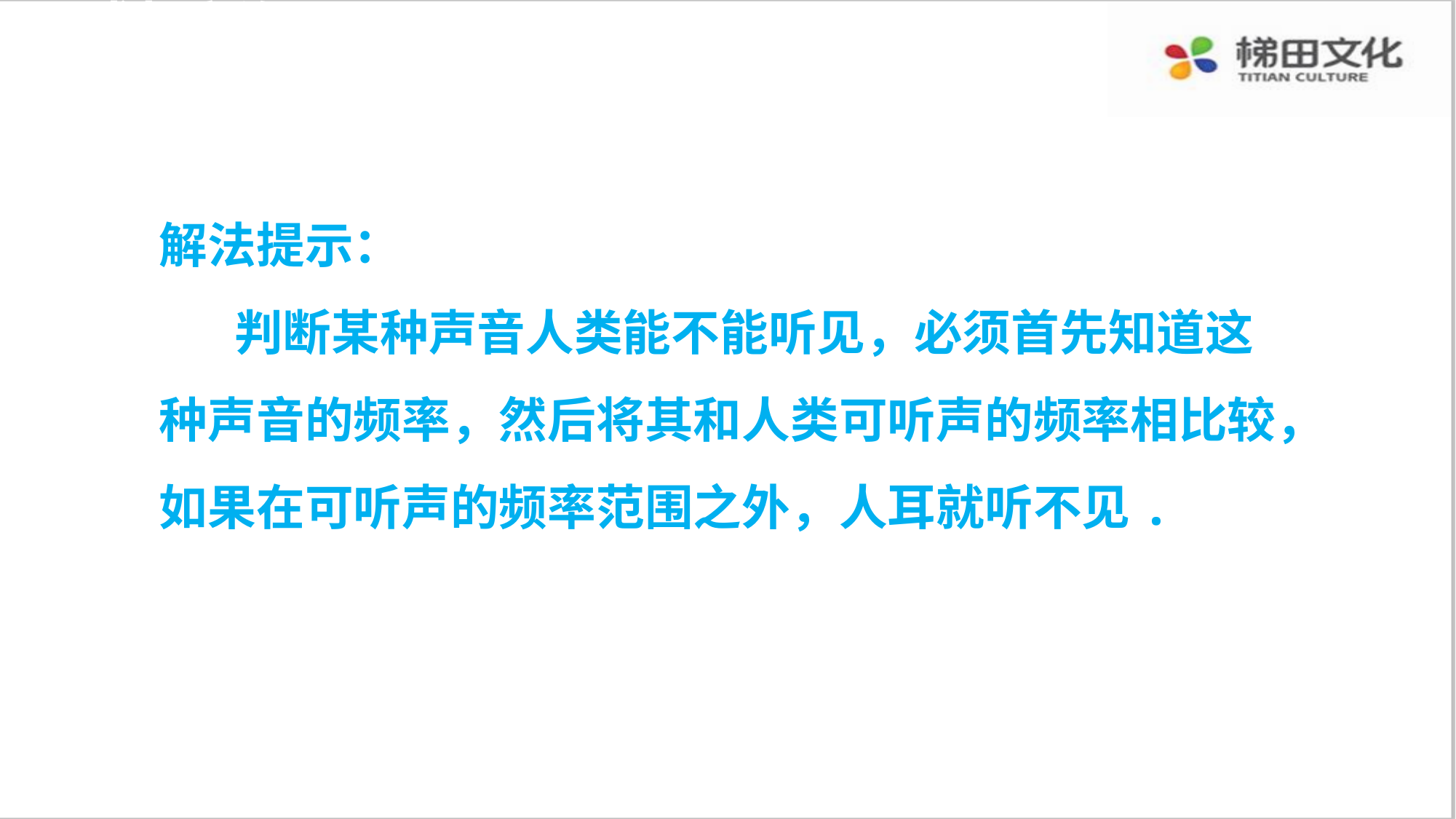

感悟新知
解法提示：
判断某种声音人类能不能听见，必须首先知道这种声音的频率，然后将其和人类可听声的频率相比较，如果在可听声的频率范围之外，人耳就听不见.